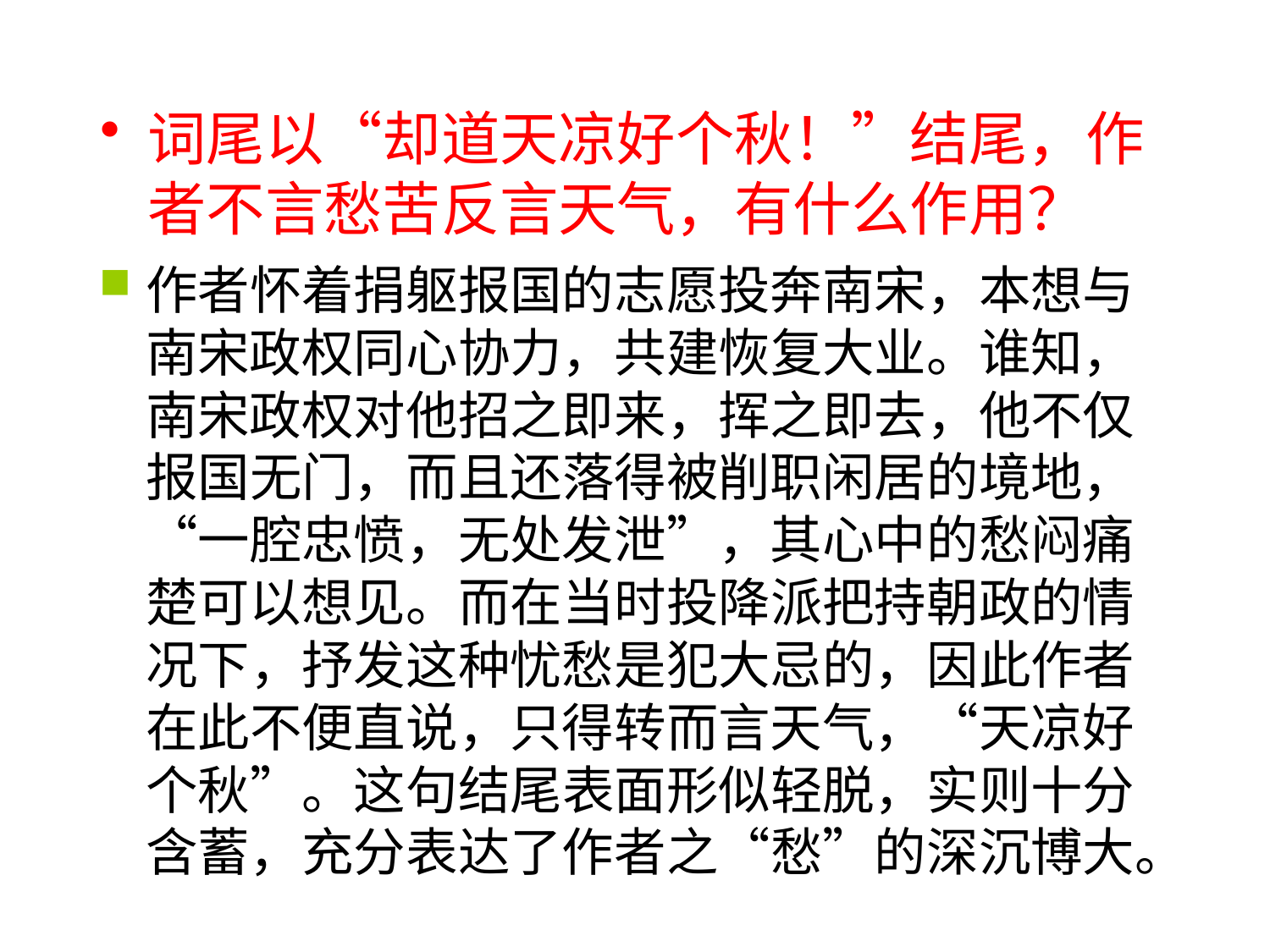

词尾以“却道天凉好个秋！”结尾，作者不言愁苦反言天气，有什么作用？

作者怀着捐躯报国的志愿投奔南宋，本想与南宋政权同心协力，共建恢复大业。谁知，南宋政权对他招之即来，挥之即去，他不仅报国无门，而且还落得被削职闲居的境地，“一腔忠愤，无处发泄”，其心中的愁闷痛楚可以想见。而在当时投降派把持朝政的情况下，抒发这种忧愁是犯大忌的，因此作者在此不便直说，只得转而言天气，“天凉好个秋”。这句结尾表面形似轻脱，实则十分含蓄，充分表达了作者之“愁”的深沉博大。